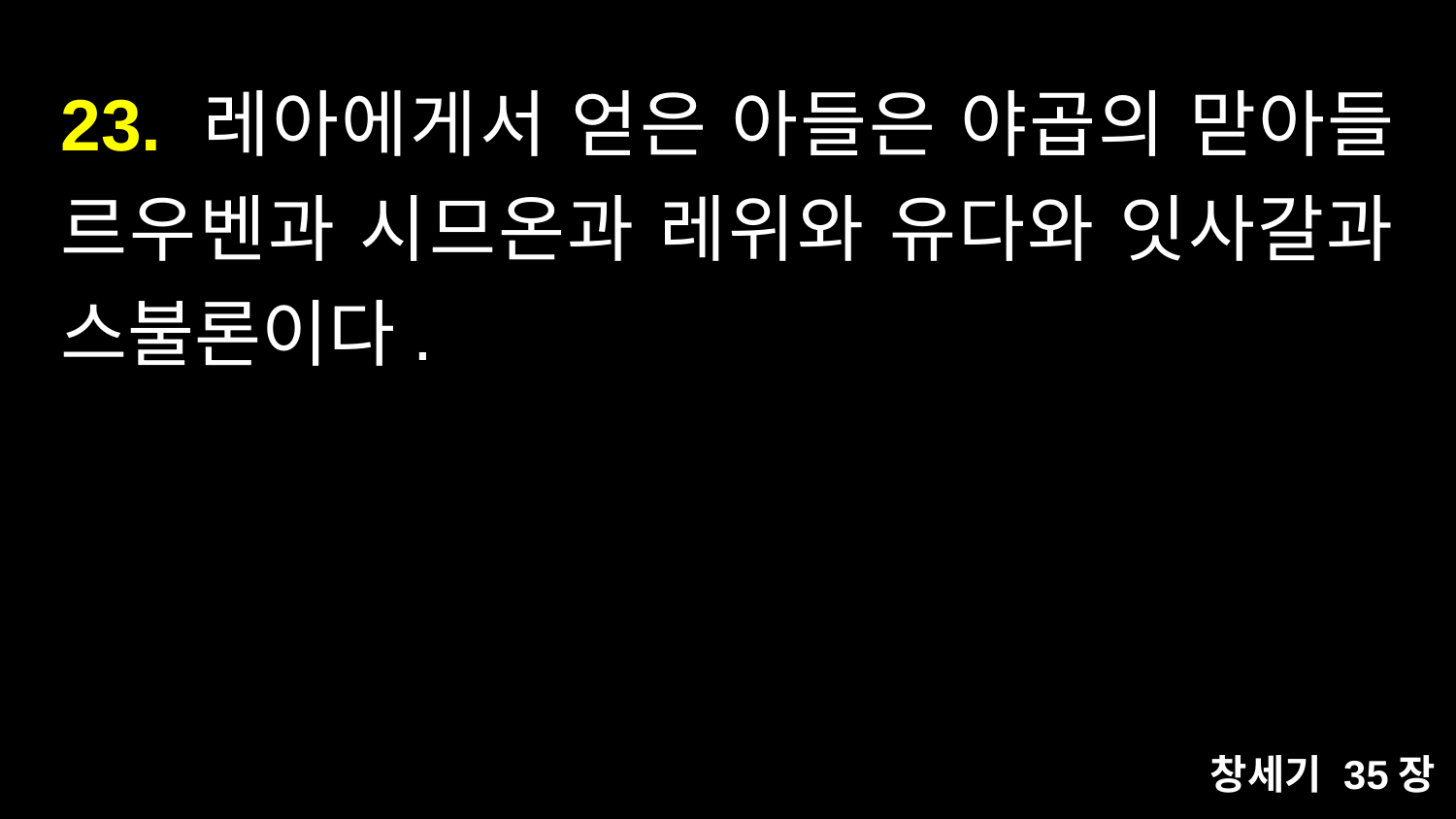

# 23. 레아에게서 얻은 아들은 야곱의 맏아들 르우벤과 시므온과 레위와 유다와 잇사갈과 스불론이다.
창세기 35장